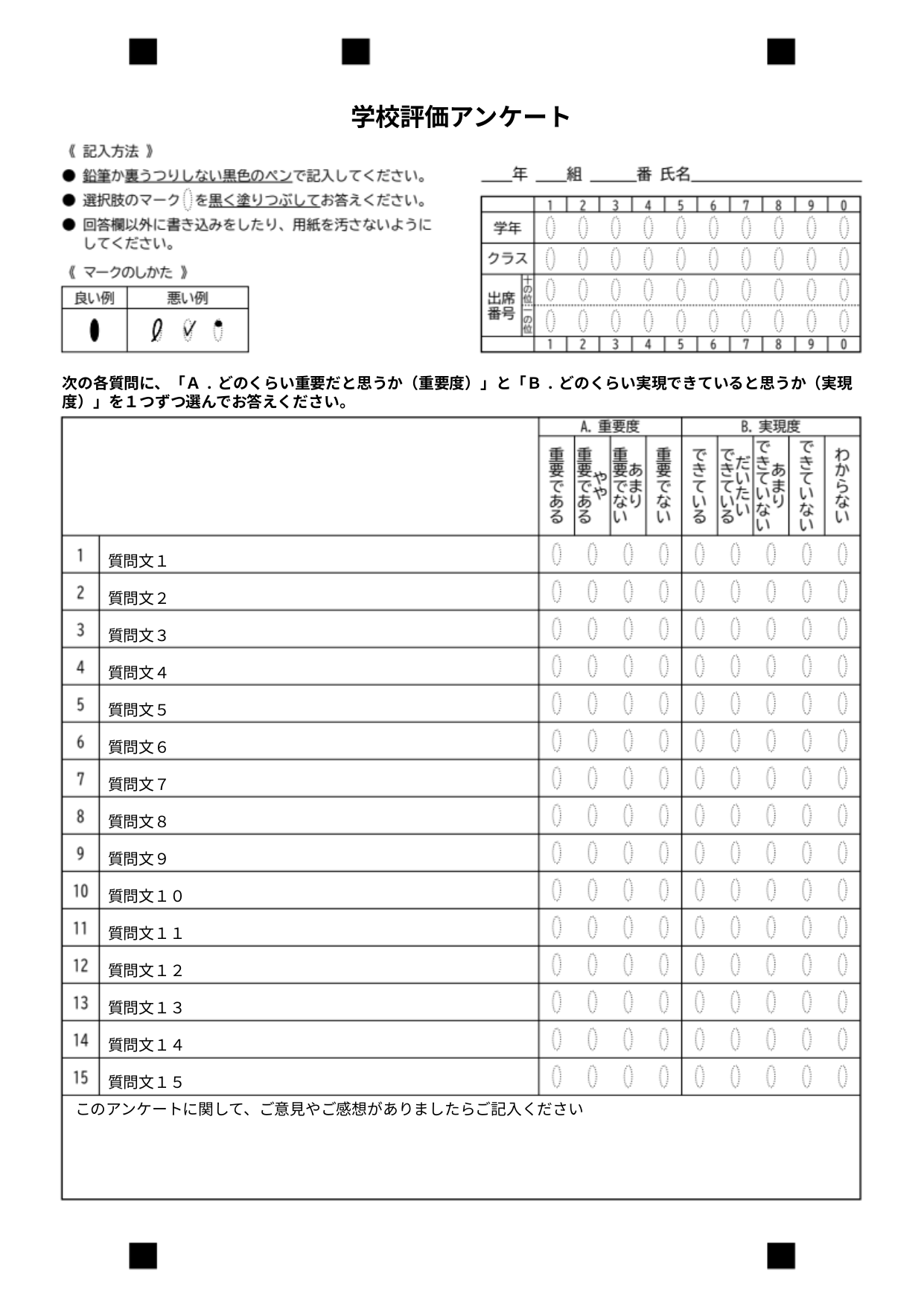

学校評価アンケート
次の各質問に、「Ａ.どのくらい重要だと思うか（重要度）」と「Ｂ.どのくらい実現できていると思うか（実現度）」を１つずつ選んでお答えください。
質問文１
質問文２
質問文３
質問文４
質問文５
質問文６
質問文７
質問文８
質問文９
質問文１０
質問文１１
質問文１２
質問文１３
質問文１４
質問文１５
このアンケートに関して、ご意見やご感想がありましたらご記入ください